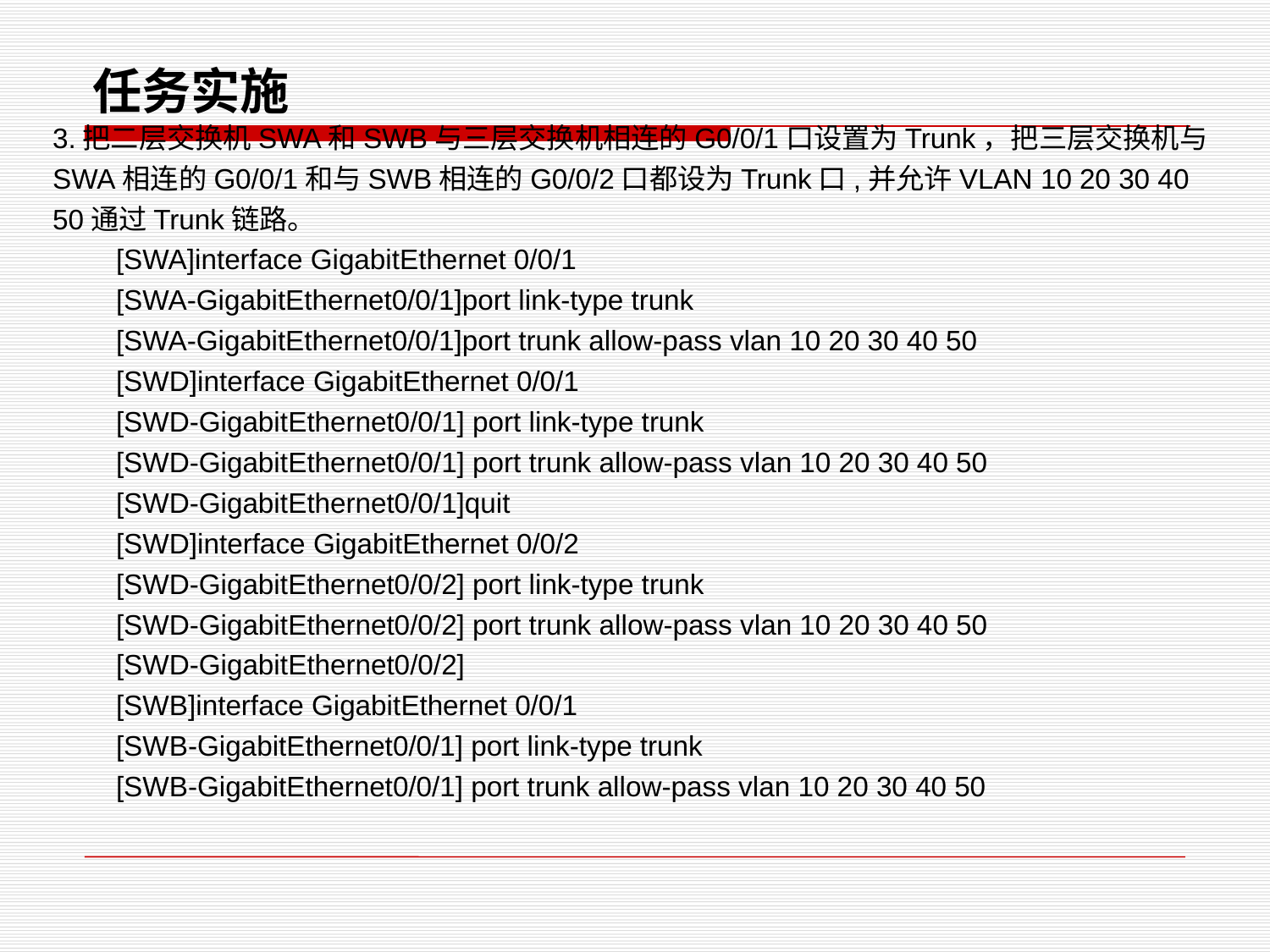

任务实施
3.把二层交换机SWA和SWB与三层交换机相连的G0/0/1口设置为Trunk，把三层交换机与SWA相连的G0/0/1和与SWB相连的G0/0/2口都设为Trunk口,并允许VLAN 10 20 30 40 50通过Trunk链路。
[SWA]interface GigabitEthernet 0/0/1
[SWA-GigabitEthernet0/0/1]port link-type trunk
[SWA-GigabitEthernet0/0/1]port trunk allow-pass vlan 10 20 30 40 50
[SWD]interface GigabitEthernet 0/0/1
[SWD-GigabitEthernet0/0/1] port link-type trunk
[SWD-GigabitEthernet0/0/1] port trunk allow-pass vlan 10 20 30 40 50
[SWD-GigabitEthernet0/0/1]quit
[SWD]interface GigabitEthernet 0/0/2
[SWD-GigabitEthernet0/0/2] port link-type trunk
[SWD-GigabitEthernet0/0/2] port trunk allow-pass vlan 10 20 30 40 50
[SWD-GigabitEthernet0/0/2]
[SWB]interface GigabitEthernet 0/0/1
[SWB-GigabitEthernet0/0/1] port link-type trunk
[SWB-GigabitEthernet0/0/1] port trunk allow-pass vlan 10 20 30 40 50

121